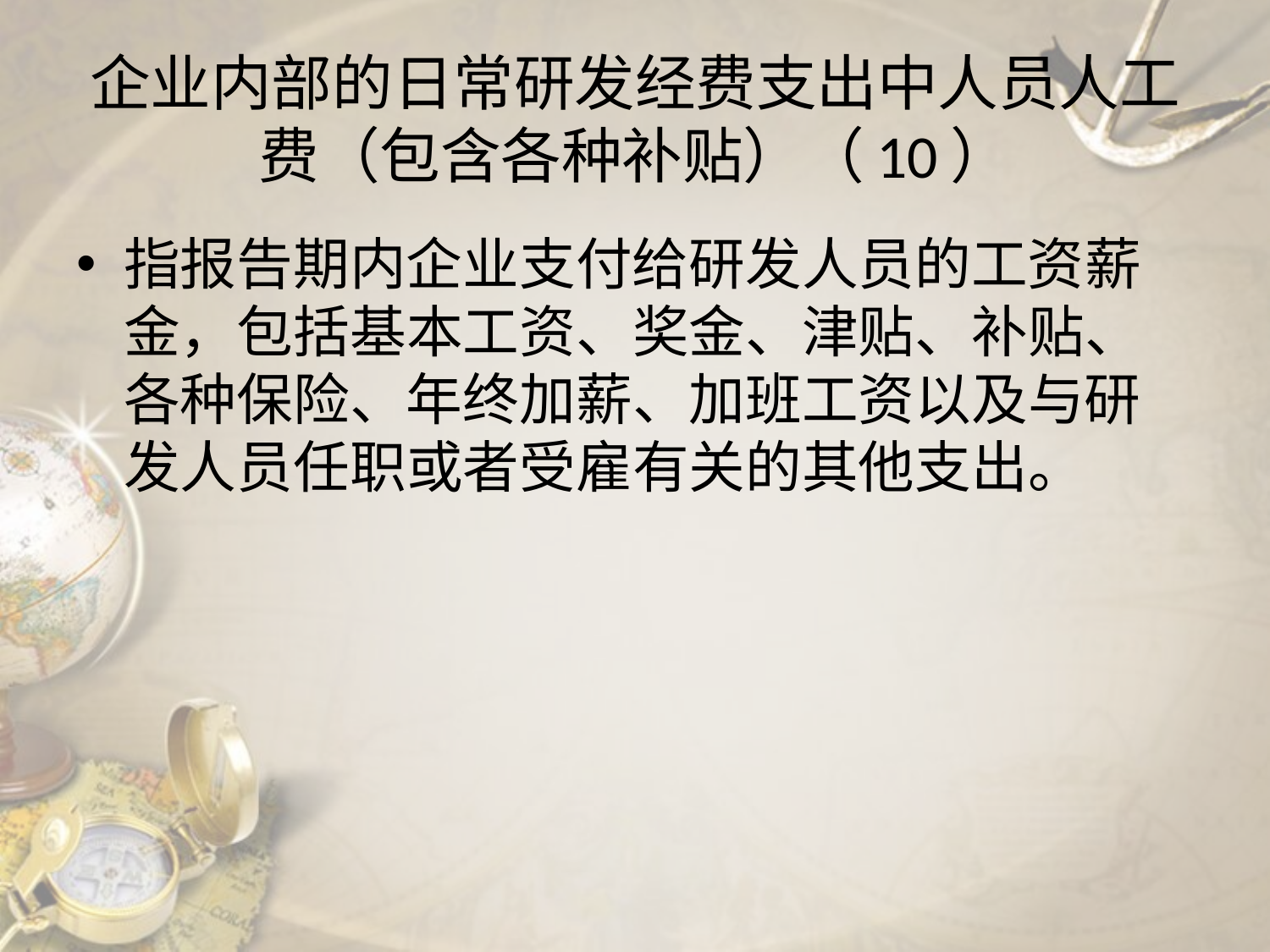

# 企业内部的日常研发经费支出中人员人工费（包含各种补贴）（10）
指报告期内企业支付给研发人员的工资薪金，包括基本工资、奖金、津贴、补贴、各种保险、年终加薪、加班工资以及与研发人员任职或者受雇有关的其他支出。